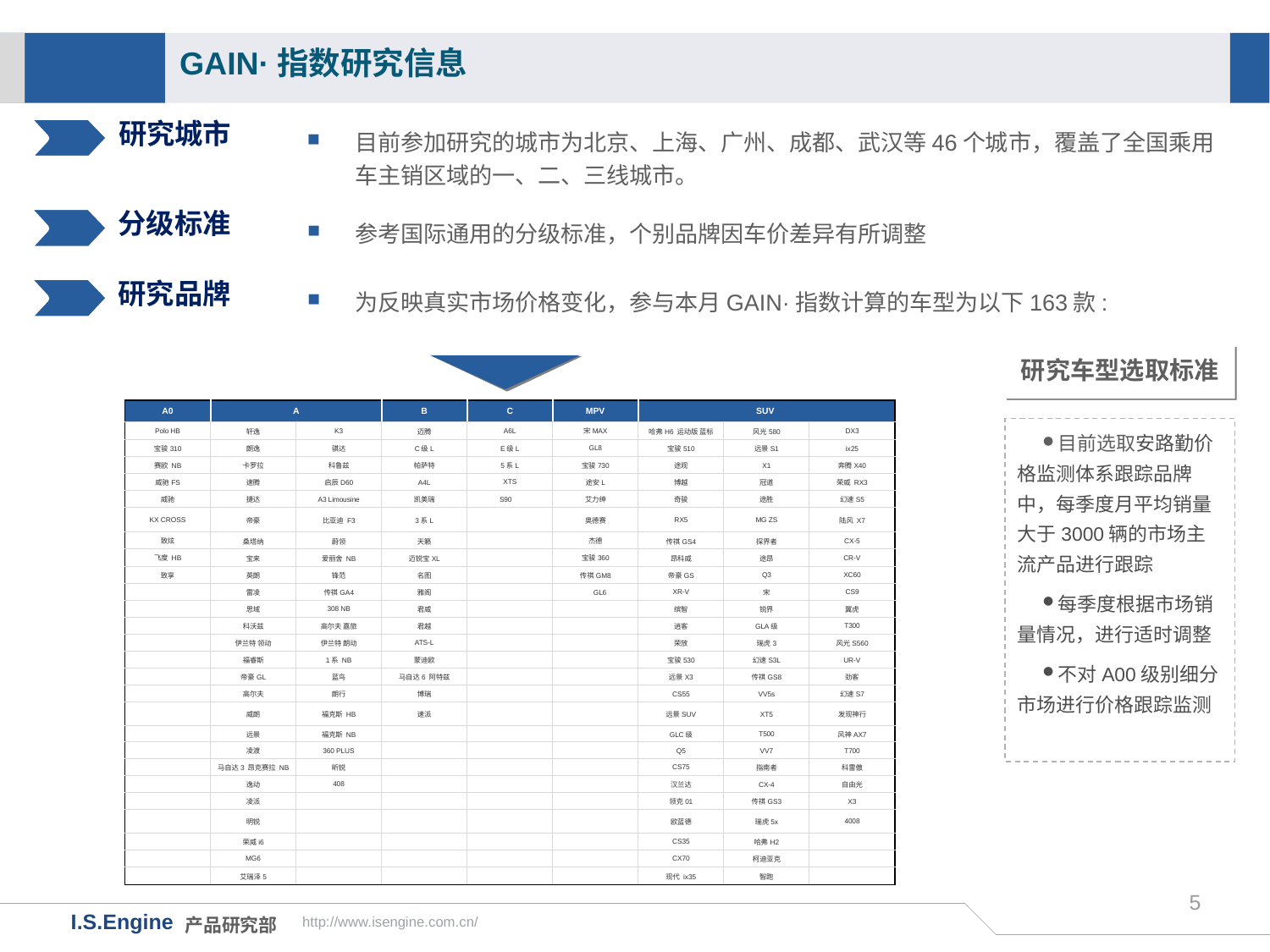

GAIN·指数研究信息

研究城市
目前参加研究的城市为北京、上海、广州、成都、武汉等46个城市，覆盖了全国乘用车主销区域的一、二、三线城市。

分级标准
参考国际通用的分级标准，个别品牌因车价差异有所调整

研究品牌
为反映真实市场价格变化，参与本月GAIN·指数计算的车型为以下163款:
研究车型选取标准

| A0 | A |  | B | C | MPV | SUV |  |  |
| --- | --- | --- | --- | --- | --- | --- | --- | --- |
| Polo HB | 轩逸 | K3 | 迈腾 | A6L | 宋MAX | 哈弗H6 运动版 蓝标 | 风光580 | DX3 |
| 宝骏310 | 朗逸 | 骐达 | C级L | E级L | GL8 | 宝骏510 | 远景S1 | ix25 |
| 赛欧 NB | 卡罗拉 | 科鲁兹 | 帕萨特 | 5系L | 宝骏730 | 途观 | X1 | 奔腾X40 |
| 威驰FS | 速腾 | 启辰D60 | A4L | XTS | 途安L | 博越 | 冠道 | 荣威 RX3 |
| 威驰 | 捷达 | A3 Limousine | 凯美瑞 | S90 | 艾力绅 | 奇骏 | 途胜 | 幻速S5 |
| KX CROSS | 帝豪 | 比亚迪 F3 | 3系L |  | 奥德赛 | RX5 | MG ZS | 陆风 X7 |
| 致炫 | 桑塔纳 | 蔚领 | 天籁 |  | 杰德 | 传祺GS4 | 探界者 | CX-5 |
| 飞度 HB | 宝来 | 爱丽舍 NB | 迈锐宝XL |  | 宝骏360 | 昂科威 | 途昂 | CR-V |
| 致享 | 英朗 | 锋范 | 名图 |  | 传祺GM8 | 帝豪GS | Q3 | XC60 |
|  | 雷凌 | 传祺GA4 | 雅阁 |  | GL6 | XR-V | 宋 | CS9 |
|  | 思域 | 308 NB | 君威 |  |  | 缤智 | 锐界 | 翼虎 |
|  | 科沃兹 | 高尔夫 嘉旅 | 君越 |  |  | 逍客 | GLA级 | T300 |
|  | 伊兰特 领动 | 伊兰特 朗动 | ATS-L |  |  | 荣放 | 瑞虎3 | 风光S560 |
|  | 福睿斯 | 1系 NB | 蒙迪欧 |  |  | 宝骏530 | 幻速S3L | UR-V |
|  | 帝豪GL | 蓝鸟 | 马自达6 阿特兹 |  |  | 远景X3 | 传祺GS8 | 劲客 |
|  | 高尔夫 | 朗行 | 博瑞 |  |  | CS55 | VV5s | 幻速S7 |
|  | 威朗 | 福克斯 HB | 速派 |  |  | 远景SUV | XT5 | 发现神行 |
|  | 远景 | 福克斯 NB |  |  |  | GLC级 | T500 | 风神AX7 |
|  | 凌渡 | 360 PLUS |  |  |  | Q5 | VV7 | T700 |
|  | 马自达3 昂克赛拉 NB | 昕锐 |  |  |  | CS75 | 指南者 | 科雷傲 |
|  | 逸动 | 408 |  |  |  | 汉兰达 | CX-4 | 自由光 |
|  | 凌派 |  |  |  |  | 领克01 | 传祺GS3 | X3 |
|  | 明锐 |  |  |  |  | 欧蓝德 | 瑞虎5x | 4008 |
|  | 荣威i6 |  |  |  |  | CS35 | 哈弗H2 |  |
|  | MG6 |  |  |  |  | CX70 | 柯迪亚克 |  |
|  | 艾瑞泽5 |  |  |  |  | 现代 ix35 | 智跑 |  |
目前选取安路勤价格监测体系跟踪品牌中，每季度月平均销量大于3000辆的市场主流产品进行跟踪
每季度根据市场销量情况，进行适时调整
不对A00级别细分市场进行价格跟踪监测

5